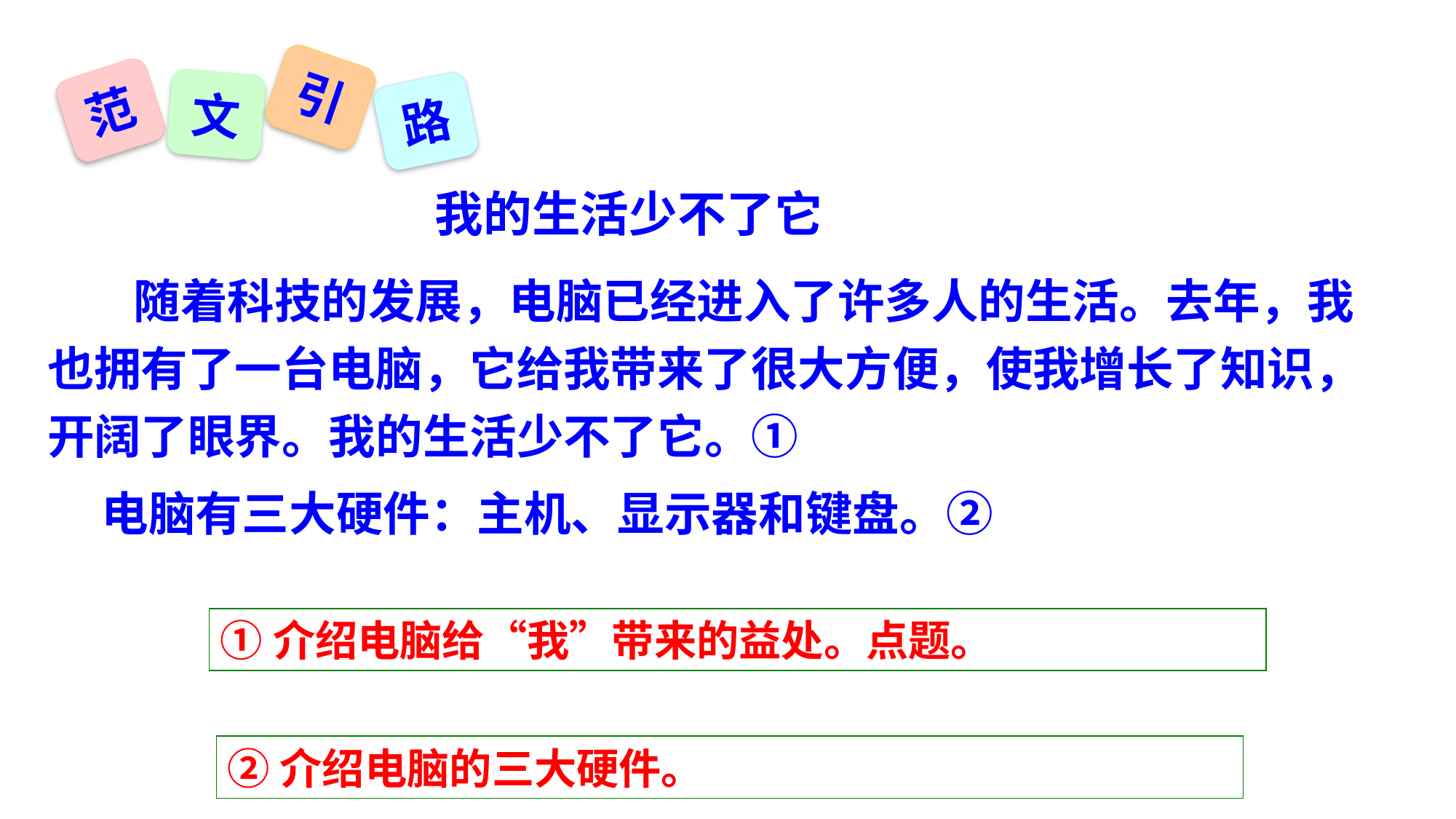

引
范
文
路
我的生活少不了它
       随着科技的发展，电脑已经进入了许多人的生活。去年，我也拥有了一台电脑，它给我带来了很大方便，使我增长了知识，开阔了眼界。我的生活少不了它。①
    电脑有三大硬件：主机、显示器和键盘。②
①介绍电脑给“我”带来的益处。点题。
②介绍电脑的三大硬件。